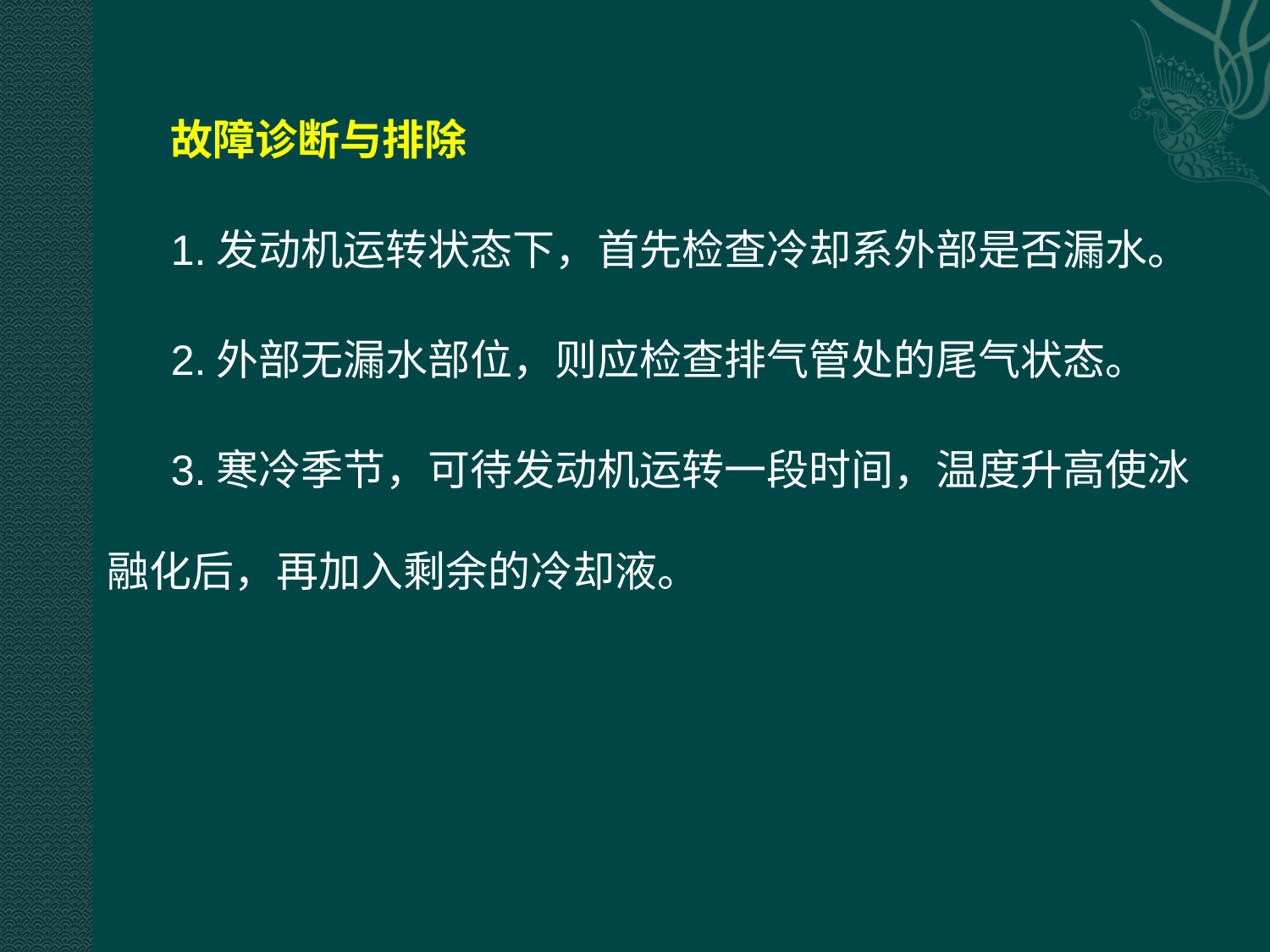

故障诊断与排除
1.发动机运转状态下，首先检查冷却系外部是否漏水。
2.外部无漏水部位，则应检查排气管处的尾气状态。
3.寒冷季节，可待发动机运转一段时间，温度升高使冰融化后，再加入剩余的冷却液。